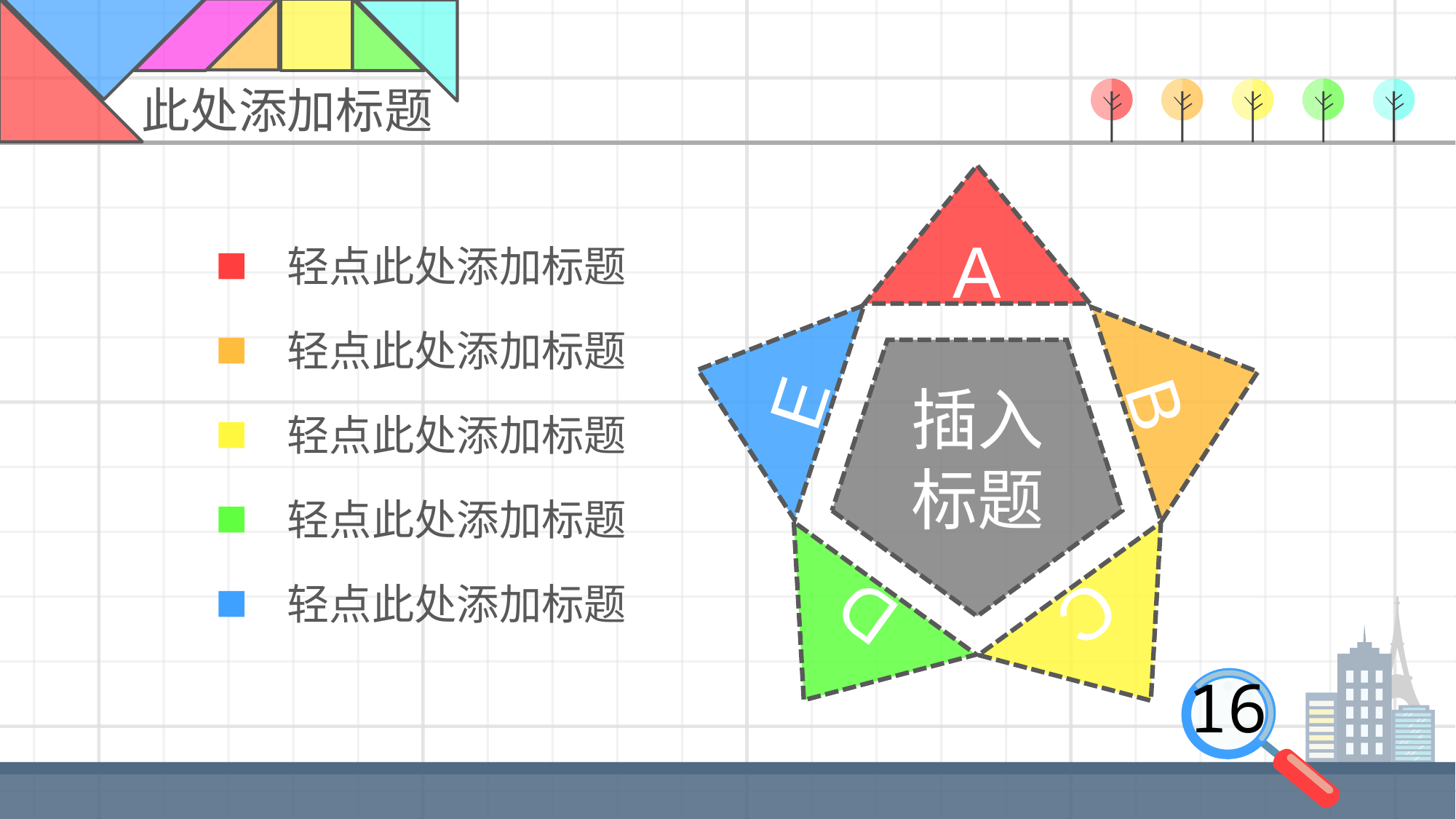

此处添加标题
C
D

B
E
A
插入标题
轻点此处添加标题

轻点此处添加标题

轻点此处添加标题

轻点此处添加标题

轻点此处添加标题

16